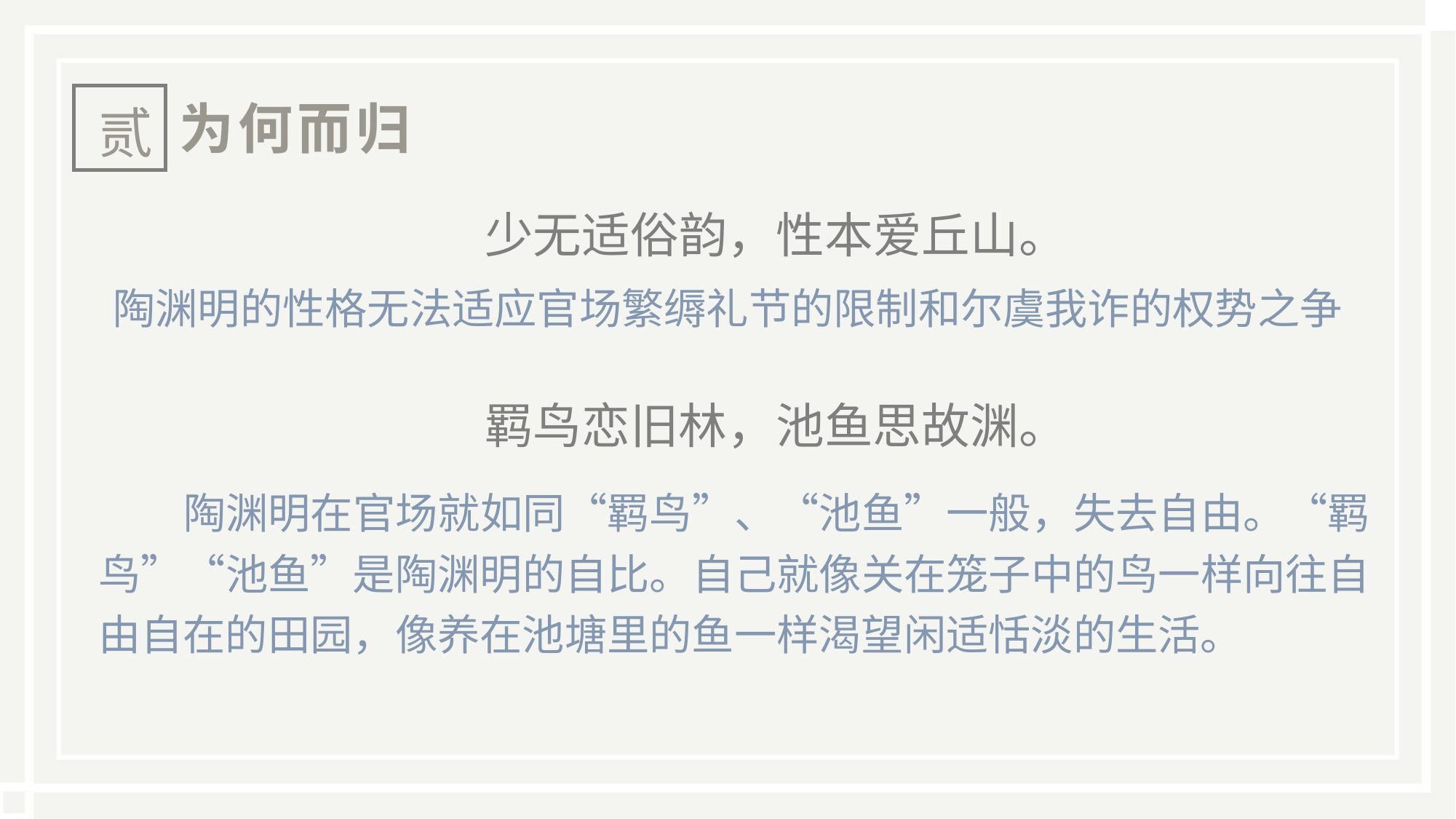

为何而归
贰
少无适俗韵，性本爱丘山。
陶渊明的性格无法适应官场繁缛礼节的限制和尔虞我诈的权势之争
羁鸟恋旧林，池鱼思故渊。
陶渊明在官场就如同“羁鸟”、“池鱼”一般，失去自由。“羁鸟”“池鱼”是陶渊明的自比。自己就像关在笼子中的鸟一样向往自由自在的田园，像养在池塘里的鱼一样渴望闲适恬淡的生活。